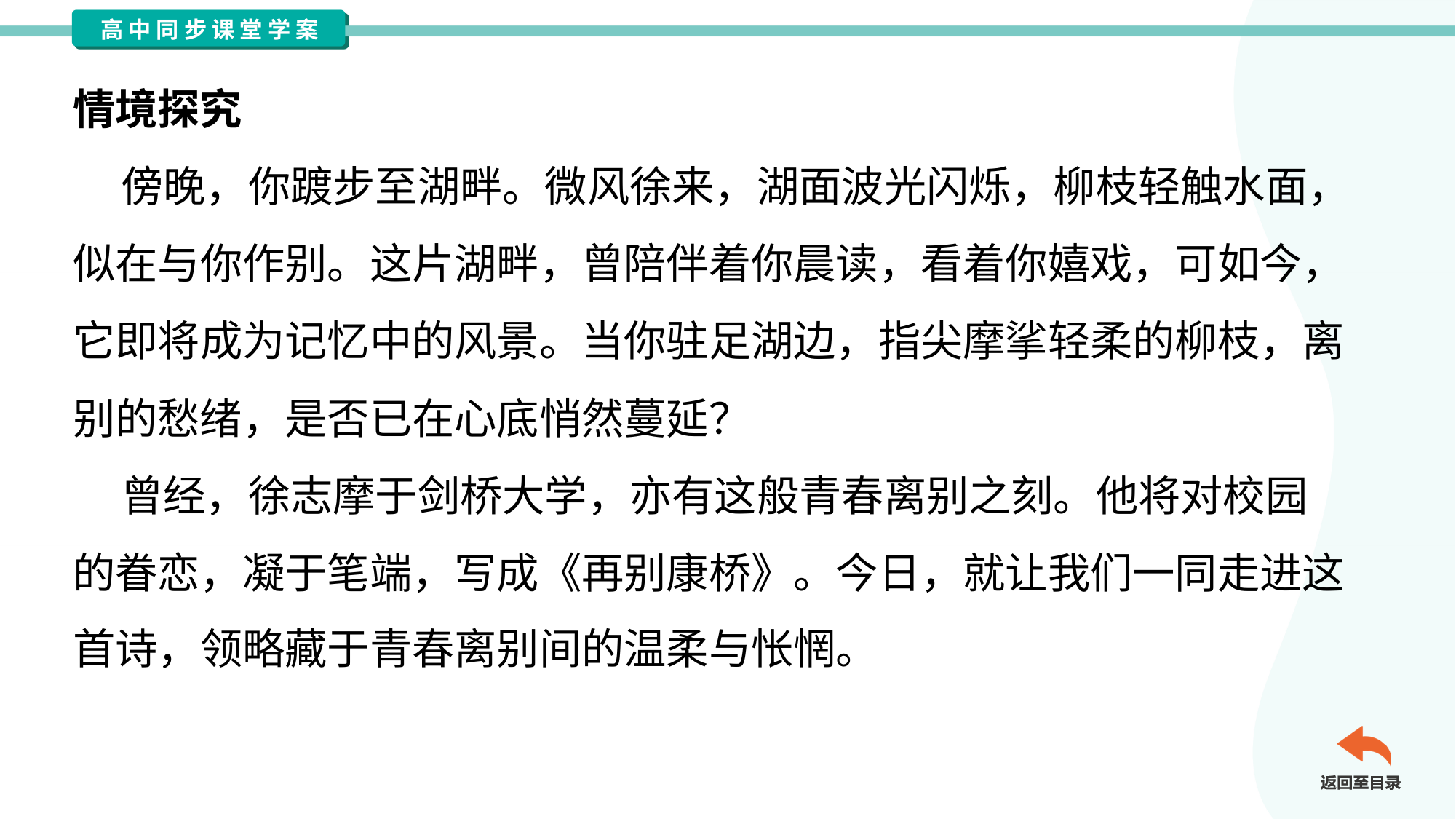

情境探究
    傍晚，你踱步至湖畔。微风徐来，湖面波光闪烁，柳枝轻触水面，
似在与你作别。这片湖畔，曾陪伴着你晨读，看着你嬉戏，可如今，
它即将成为记忆中的风景。当你驻足湖边，指尖摩挲轻柔的柳枝，离
别的愁绪，是否已在心底悄然蔓延？
    曾经，徐志摩于剑桥大学，亦有这般青春离别之刻。他将对校园
的眷恋，凝于笔端，写成《再别康桥》。今日，就让我们一同走进这
首诗，领略藏于青春离别间的温柔与怅惘。